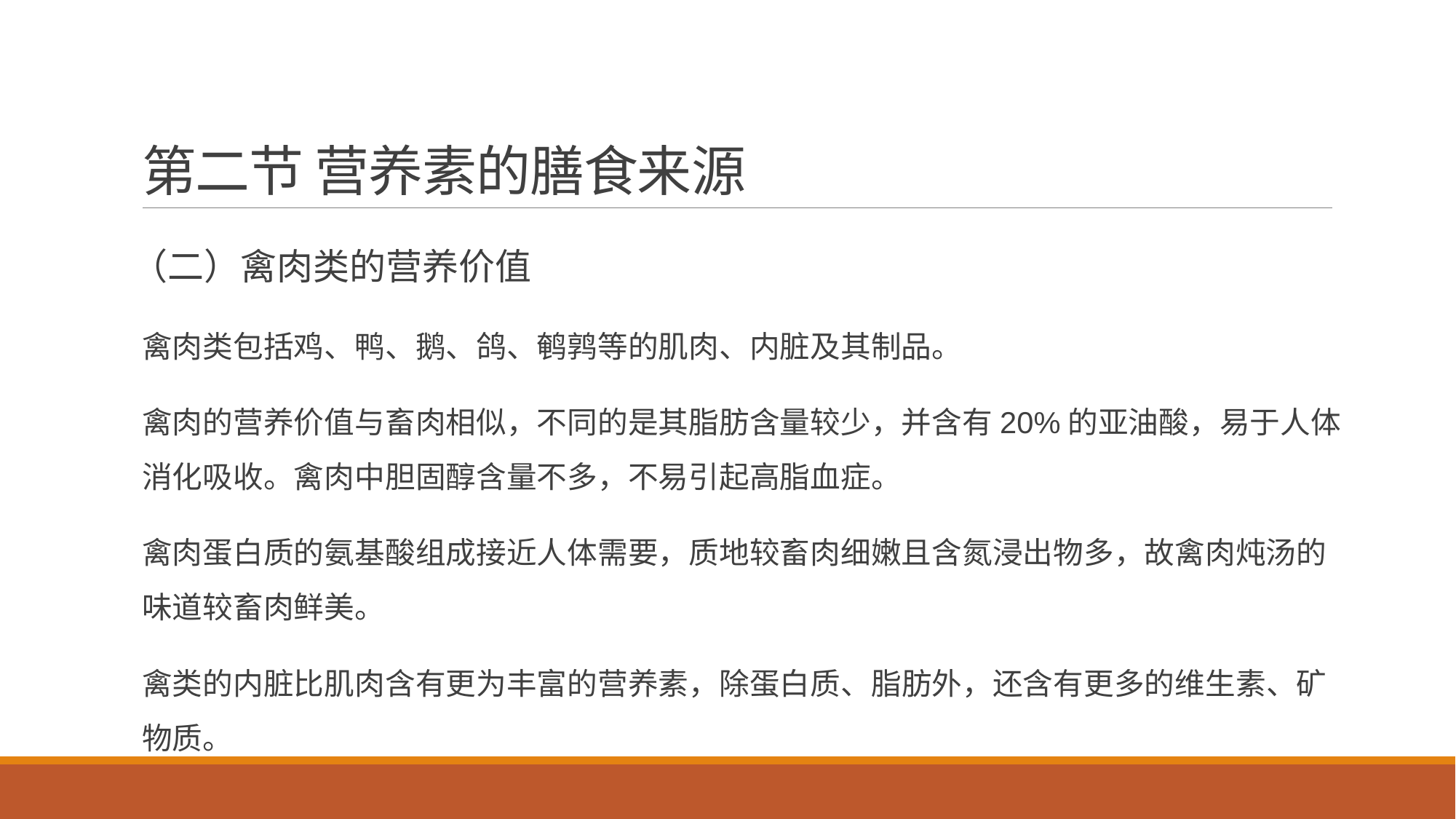

# 第二节 营养素的膳食来源
（二）禽肉类的营养价值
禽肉类包括鸡、鸭、鹅、鸽、鹌鹑等的肌肉、内脏及其制品。
禽肉的营养价值与畜肉相似，不同的是其脂肪含量较少，并含有20%的亚油酸，易于人体消化吸收。禽肉中胆固醇含量不多，不易引起高脂血症。
禽肉蛋白质的氨基酸组成接近人体需要，质地较畜肉细嫩且含氮浸出物多，故禽肉炖汤的味道较畜肉鲜美。
禽类的内脏比肌肉含有更为丰富的营养素，除蛋白质、脂肪外，还含有更多的维生素、矿物质。